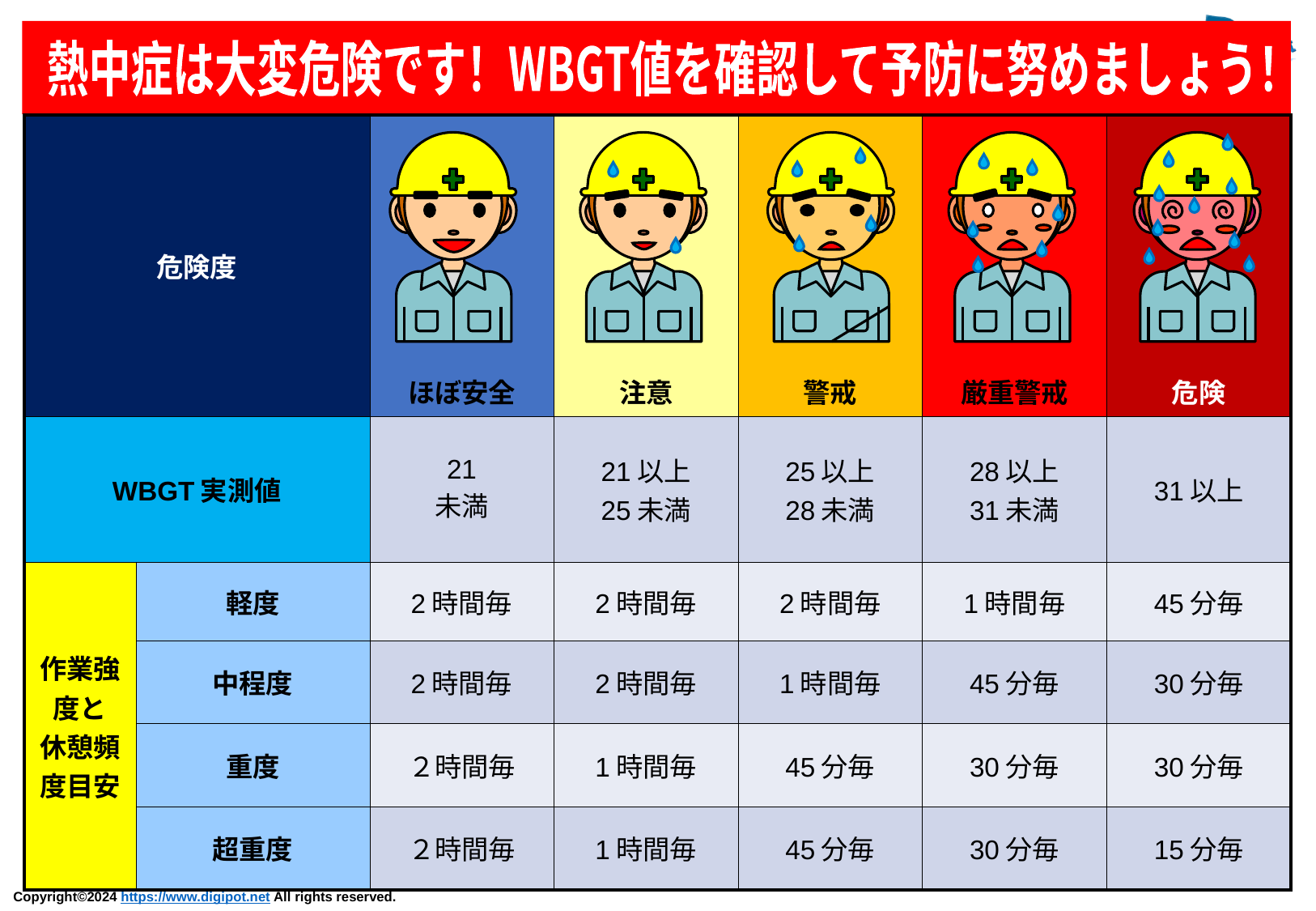

熱中症は大変危険です！WBGT値を確認して予防に努めましょう！
| 危険度 |  | ほぼ安全 | 注意 | 警戒 | 厳重警戒 | 危険 |
| --- | --- | --- | --- | --- | --- | --- |
| WBGT実測値 |  | 21 未満 | 21以上 25未満 | 25以上 28未満 | 28以上 31未満 | 31以上 |
| 作業強度と 休憩頻度目安 | 軽度 | 2時間毎 | 2時間毎 | 2時間毎 | 1時間毎 | 45分毎 |
|  | 中程度 | 2時間毎 | 2時間毎 | 1時間毎 | 45分毎 | 30分毎 |
|  | 重度 | ２時間毎 | 1時間毎 | 45分毎 | 30分毎 | 30分毎 |
|  | 超重度 | ２時間毎 | 1時間毎 | 45分毎 | 30分毎 | 15分毎 |